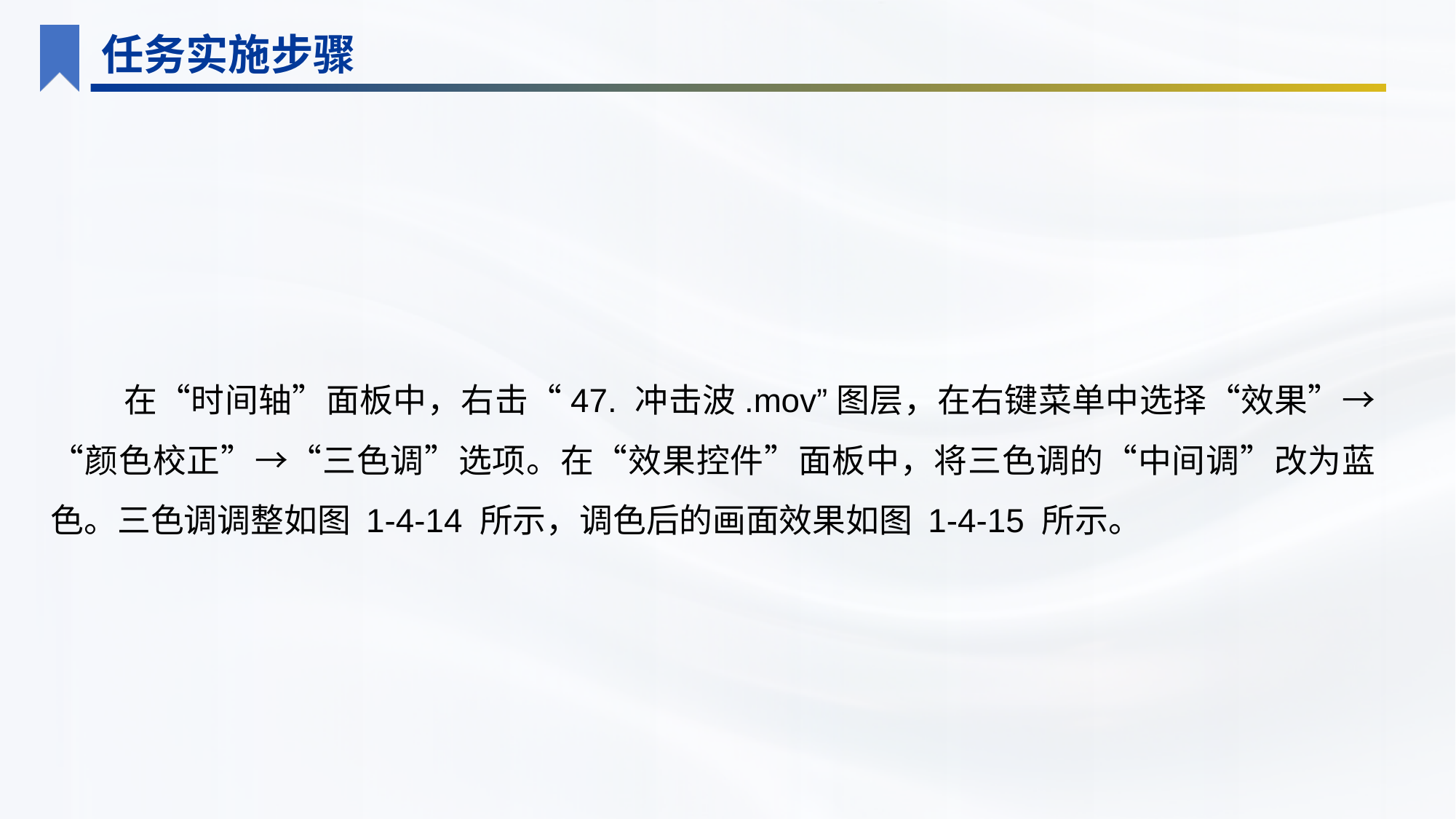

任务实施步骤
在“时间轴”面板中，右击“47. 冲击波.mov”图层，在右键菜单中选择“效果”→“颜色校正”→“三色调”选项。在“效果控件”面板中，将三色调的“中间调”改为蓝色。三色调调整如图 1-4-14 所示，调色后的画面效果如图 1-4-15 所示。